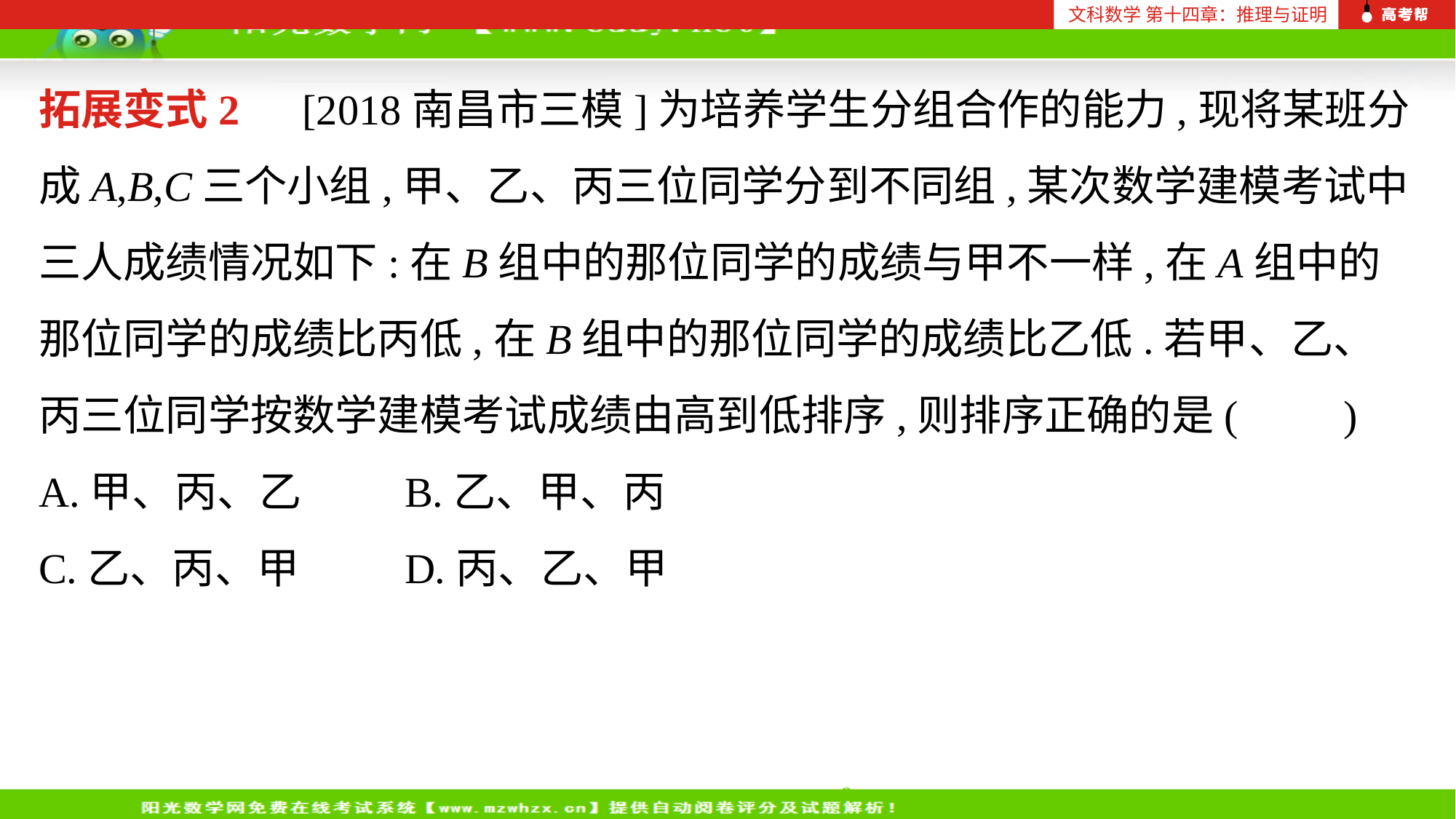

文科数学 第十四章：推理与证明

拓展变式2　[2018南昌市三模]为培养学生分组合作的能力,现将某班分成A,B,C三个小组,甲、乙、丙三位同学分到不同组,某次数学建模考试中三人成绩情况如下:在B组中的那位同学的成绩与甲不一样,在A组中的那位同学的成绩比丙低,在B组中的那位同学的成绩比乙低.若甲、乙、丙三位同学按数学建模考试成绩由高到低排序,则排序正确的是(　　)
A.甲、丙、乙	   B.乙、甲、丙
C.乙、丙、甲	   D.丙、乙、甲